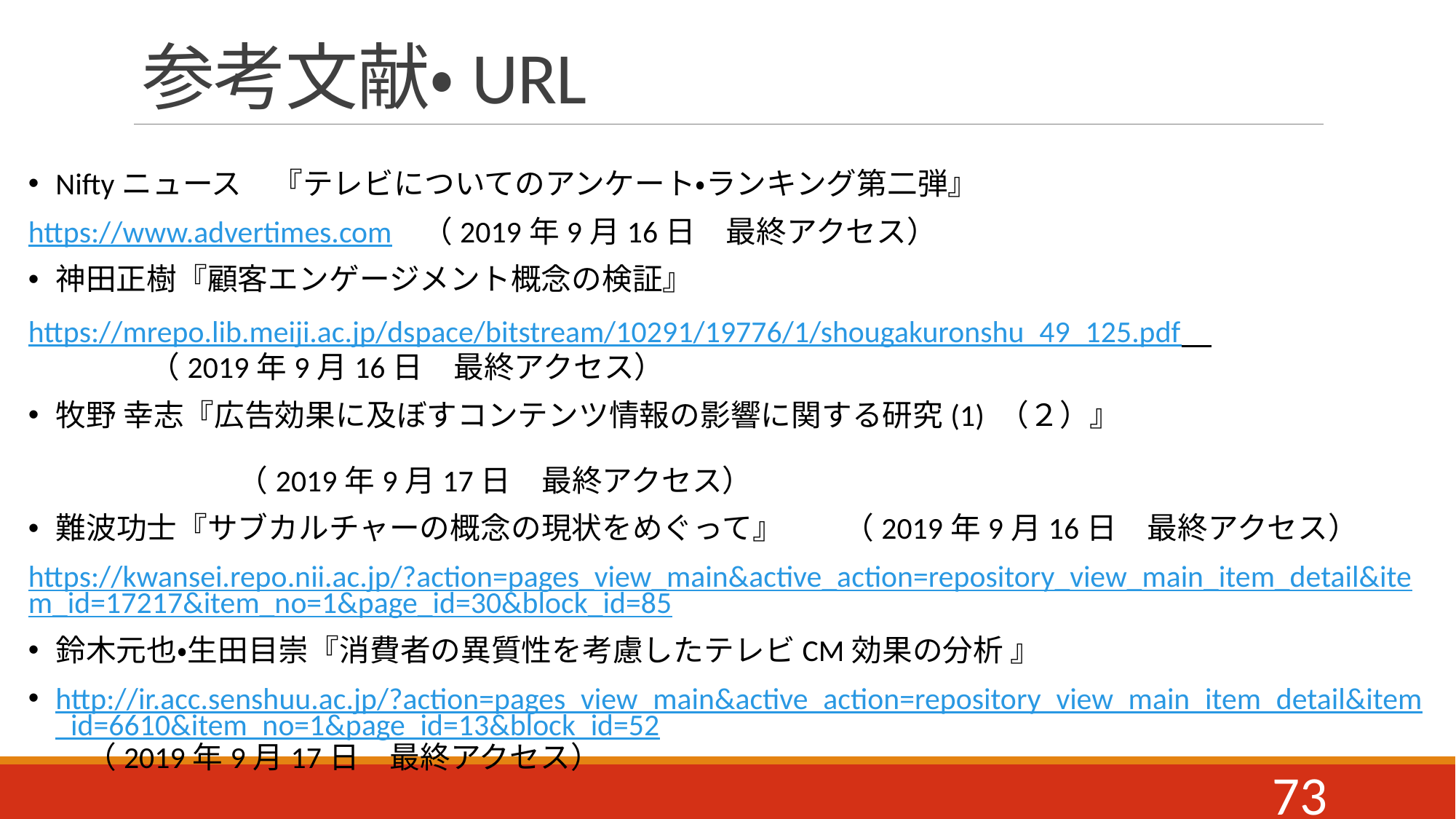

# 参考文献・URL
Niftyニュース　『テレビについてのアンケート・ランキング第二弾』
https://www.advertimes.com　（2019年9月16日　最終アクセス）
神田正樹『顧客エンゲージメント概念の検証』
https://mrepo.lib.meiji.ac.jp/dspace/bitstream/10291/19776/1/shougakuronshu_49_125.pdf　　　　　　　　　　　　（2019年9月16日　最終アクセス）
牧野 幸志『広告効果に及ぼすコンテンツ情報の影響に関する研究(1) （２）』　　　　　　　　　　　　　　　　　　　　　　　　　　　　　　　　　　　　　　　　　　　　　　　　　　　　　　　　　　　　　（2019年9月17日　最終アクセス）
難波功士『サブカルチャーの概念の現状をめぐって』　　（2019年9月16日　最終アクセス）
https://kwansei.repo.nii.ac.jp/?action=pages_view_main&active_action=repository_view_main_item_detail&item_id=17217&item_no=1&page_id=30&block_id=85
鈴木元也・生田目崇『消費者の異質性を考慮したテレビCM効果の分析 』
http://ir.acc.senshuu.ac.jp/?action=pages_view_main&active_action=repository_view_main_item_detail&item_id=6610&item_no=1&page_id=13&block_id=52　（2019年9月17日　最終アクセス）

73